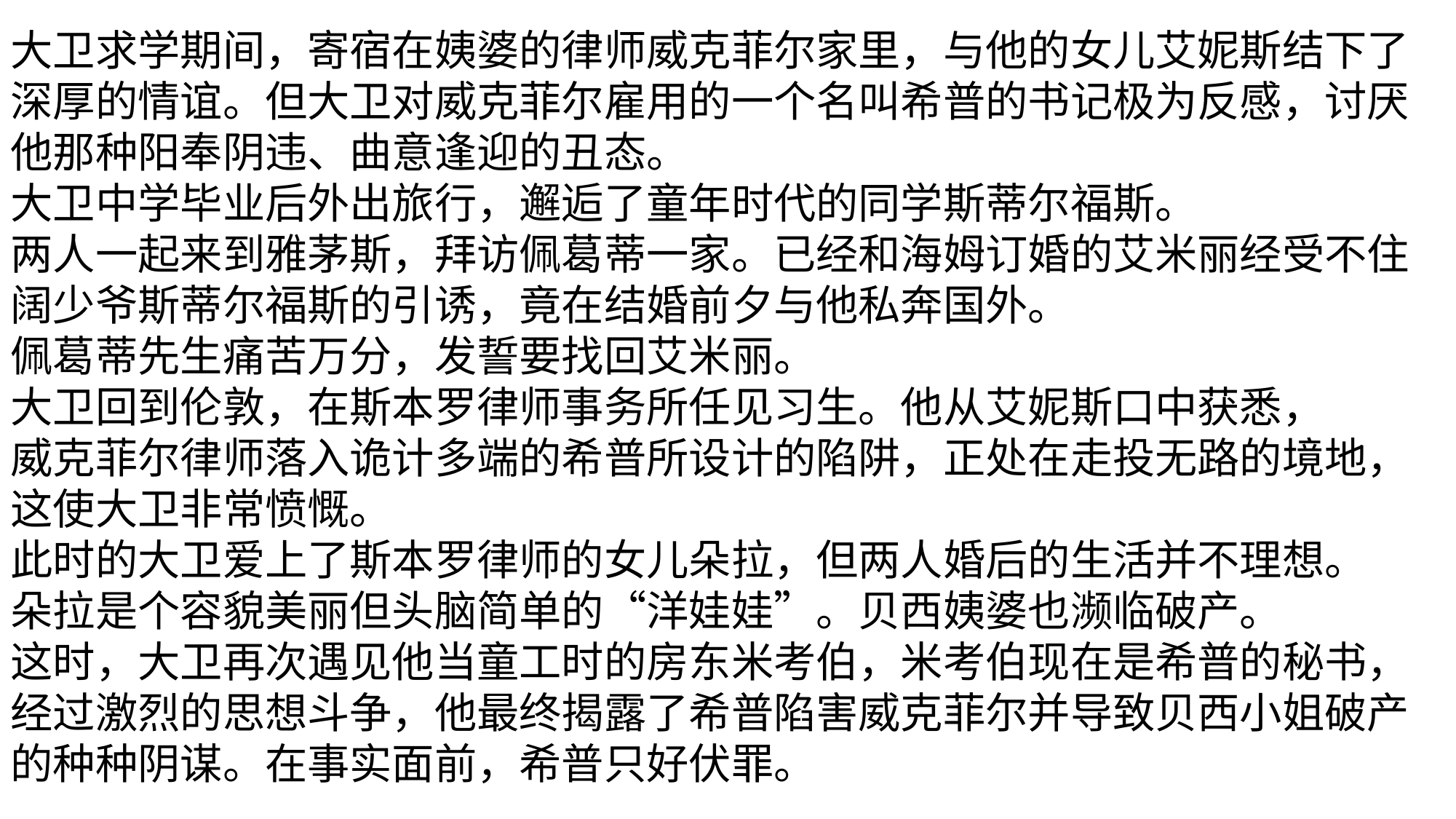

大卫求学期间，寄宿在姨婆的律师威克菲尔家里，与他的女儿艾妮斯结下了深厚的情谊。但大卫对威克菲尔雇用的一个名叫希普的书记极为反感，讨厌他那种阳奉阴违、曲意逢迎的丑态。
大卫中学毕业后外出旅行，邂逅了童年时代的同学斯蒂尔福斯。
两人一起来到雅茅斯，拜访佩葛蒂一家。已经和海姆订婚的艾米丽经受不住阔少爷斯蒂尔福斯的引诱，竟在结婚前夕与他私奔国外。
佩葛蒂先生痛苦万分，发誓要找回艾米丽。
大卫回到伦敦，在斯本罗律师事务所任见习生。他从艾妮斯口中获悉，
威克菲尔律师落入诡计多端的希普所设计的陷阱，正处在走投无路的境地，这使大卫非常愤慨。
此时的大卫爱上了斯本罗律师的女儿朵拉，但两人婚后的生活并不理想。
朵拉是个容貌美丽但头脑简单的“洋娃娃”。贝西姨婆也濒临破产。
这时，大卫再次遇见他当童工时的房东米考伯，米考伯现在是希普的秘书，经过激烈的思想斗争，他最终揭露了希普陷害威克菲尔并导致贝西小姐破产的种种阴谋。在事实面前，希普只好伏罪。